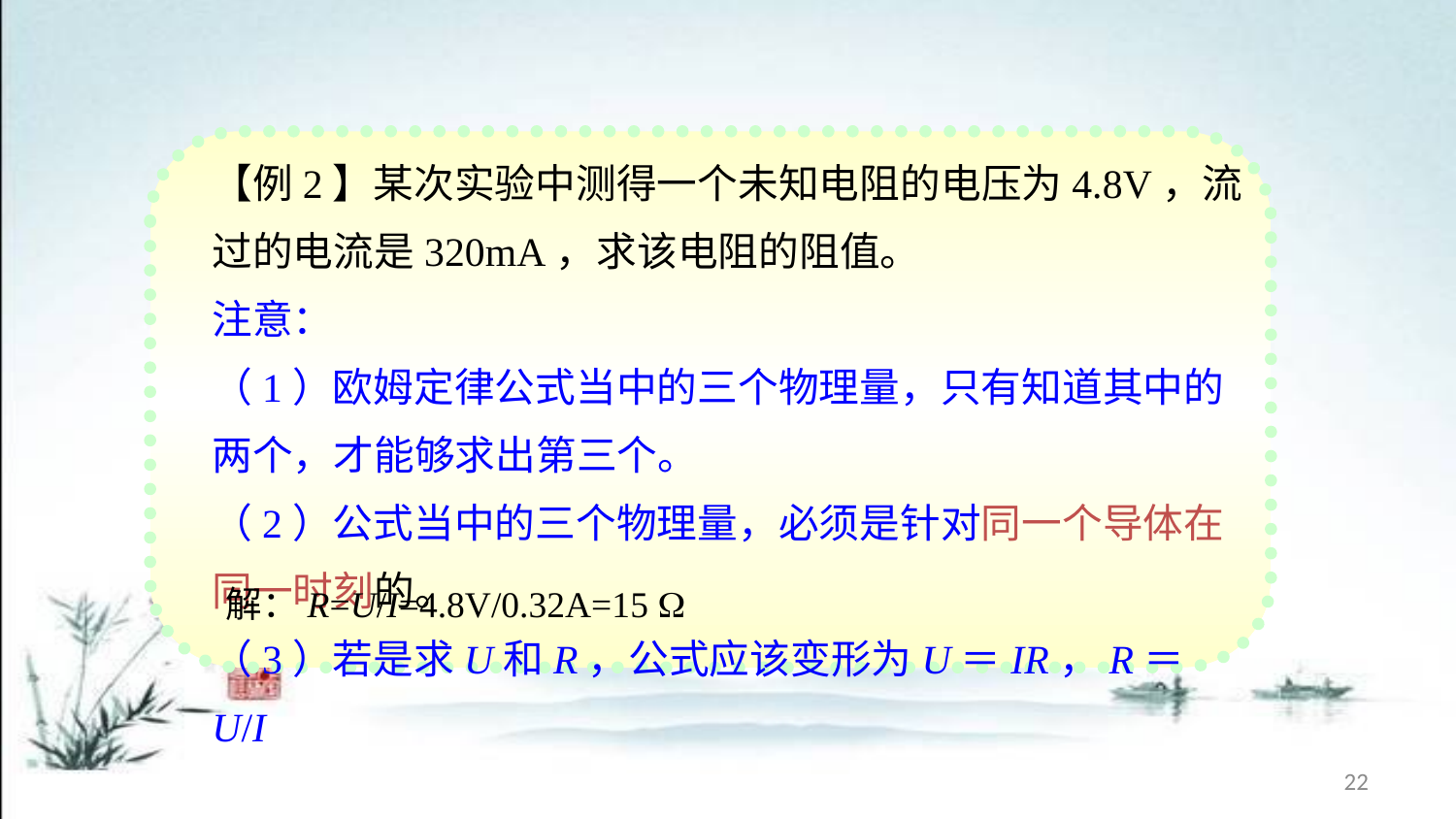

【例2】某次实验中测得一个未知电阻的电压为4.8V，流过的电流是320mA，求该电阻的阻值。
注意：
（1）欧姆定律公式当中的三个物理量，只有知道其中的两个，才能够求出第三个。
（2）公式当中的三个物理量，必须是针对同一个导体在同一时刻的。
（3）若是求U和R，公式应该变形为U＝IR，R＝U/I
解：R=U/I=4.8V/0.32A=15 Ω
22